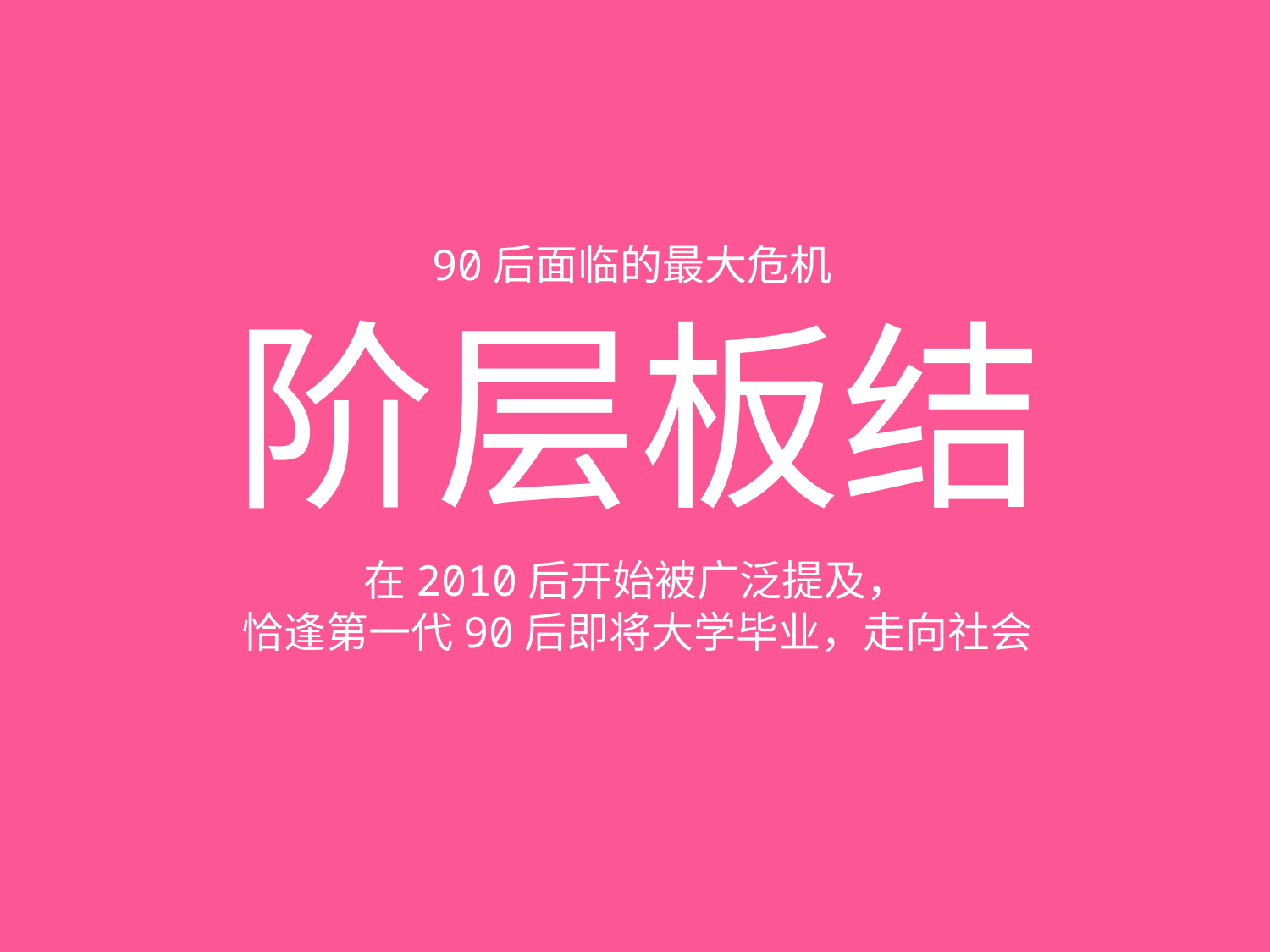

90后面临的最大危机
阶层板结
在2010后开始被广泛提及，
恰逢第一代90后即将大学毕业，走向社会